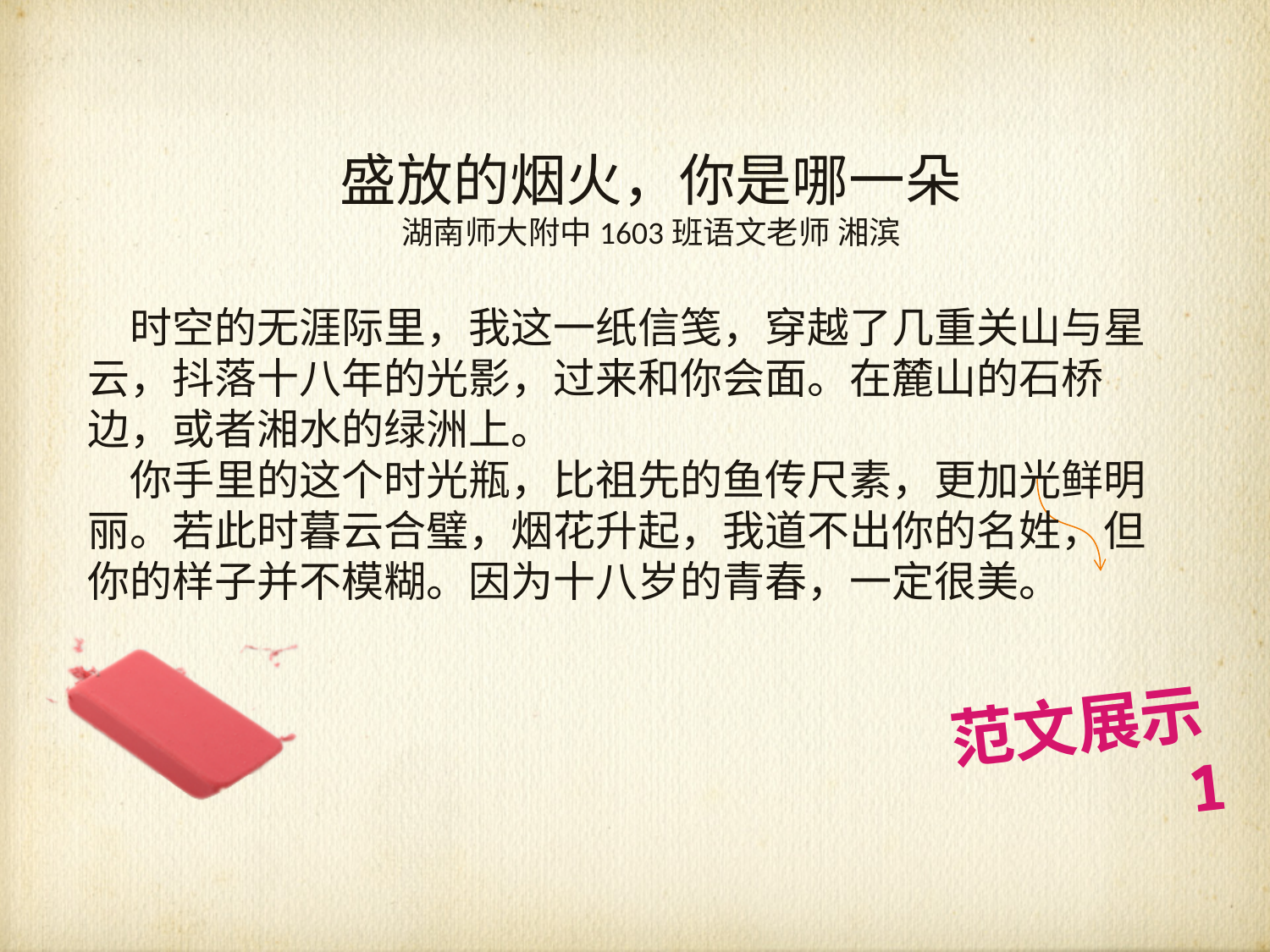

盛放的烟火，你是哪一朵
湖南师大附中1603班语文老师 湘滨

时空的无涯际里，我这一纸信笺，穿越了几重关山与星云，抖落十八年的光影，过来和你会面。在麓山的石桥边，或者湘水的绿洲上。
你手里的这个时光瓶，比祖先的鱼传尺素，更加光鲜明丽。若此时暮云合璧，烟花升起，我道不出你的名姓，但你的样子并不模糊。因为十八岁的青春，一定很美。
范文展示1